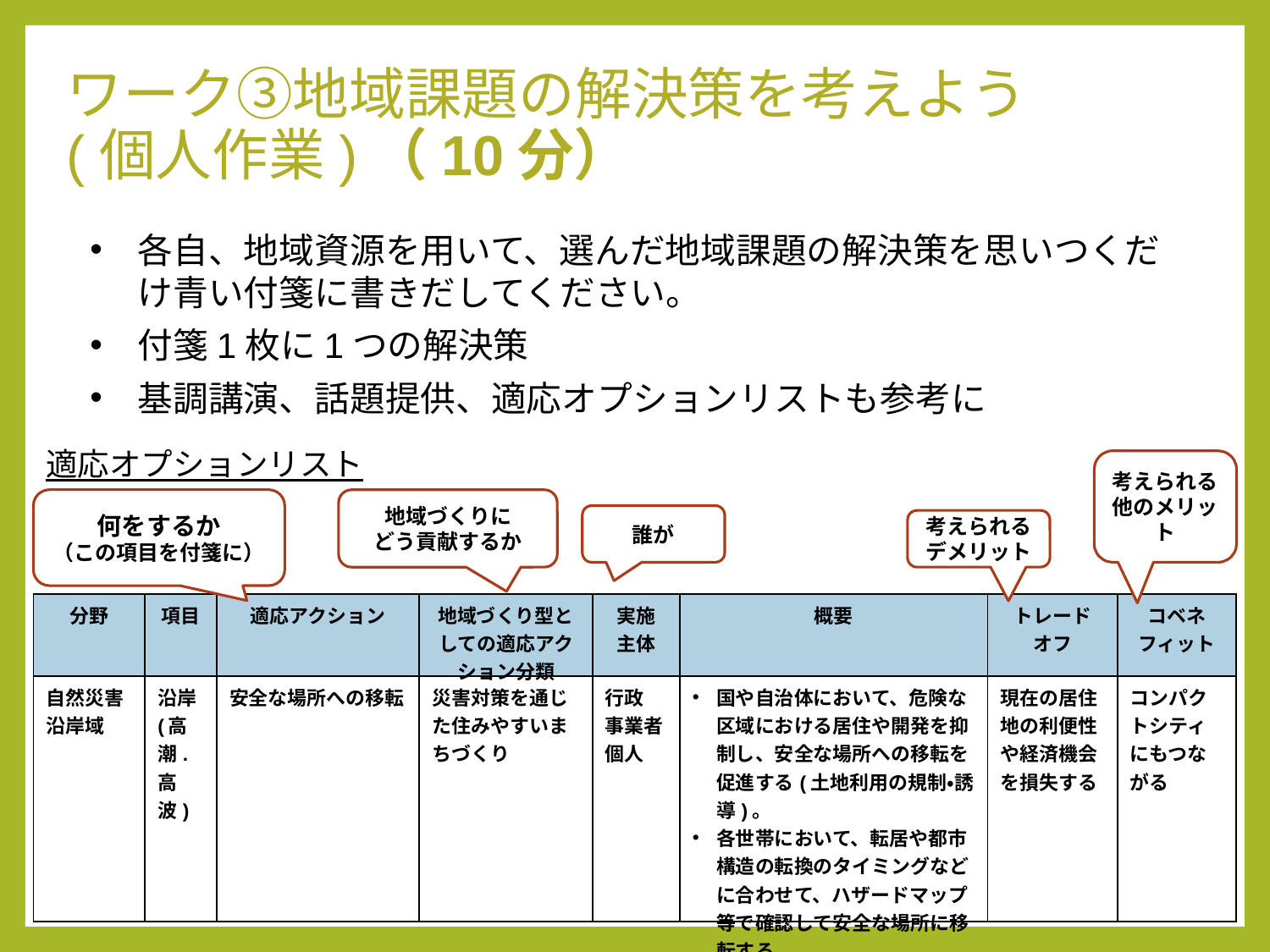

# ワーク③地域課題の解決策を考えよう(個人作業)（10分）
各自、地域資源を用いて、選んだ地域課題の解決策を思いつくだけ青い付箋に書きだしてください。
付箋1枚に1つの解決策
基調講演、話題提供、適応オプションリストも参考に
適応オプションリスト
考えられる他のメリット
何をするか
（この項目を付箋に）
地域づくりに
どう貢献するか
誰が
考えられるデメリット
| 分野 | 項目 | 適応アクション | 地域づくり型としての適応アクション分類 | 実施 主体 | 概要 | トレード オフ | コベネフィット |
| --- | --- | --- | --- | --- | --- | --- | --- |
| 自然災害沿岸域 | 沿岸 (高潮.高波) | 安全な場所への移転 | 災害対策を通じた住みやすいまちづくり | 行政 事業者 個人 | 国や自治体において、危険な区域における居住や開発を抑制し、安全な場所への移転を促進する(土地利用の規制・誘導)。 各世帯において、転居や都市構造の転換のタイミングなどに合わせて、ハザードマップ等で確認して安全な場所に移転する。 | 現在の居住地の利便性や経済機会を損失する | コンパクトシティにもつながる |